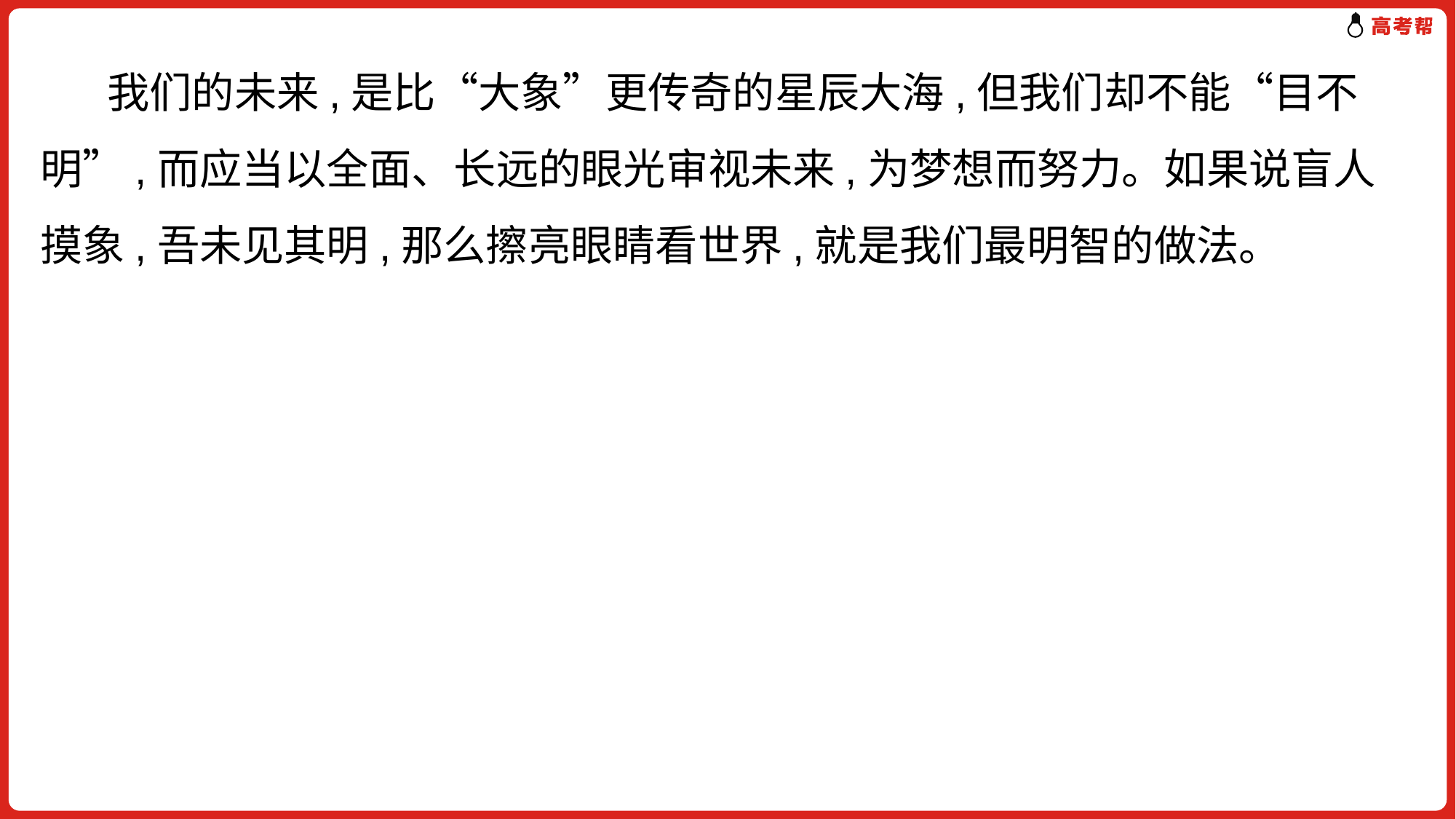

我们的未来,是比“大象”更传奇的星辰大海,但我们却不能“目不明”,而应当以全面、长远的眼光审视未来,为梦想而努力。如果说盲人摸象,吾未见其明,那么擦亮眼睛看世界,就是我们最明智的做法。